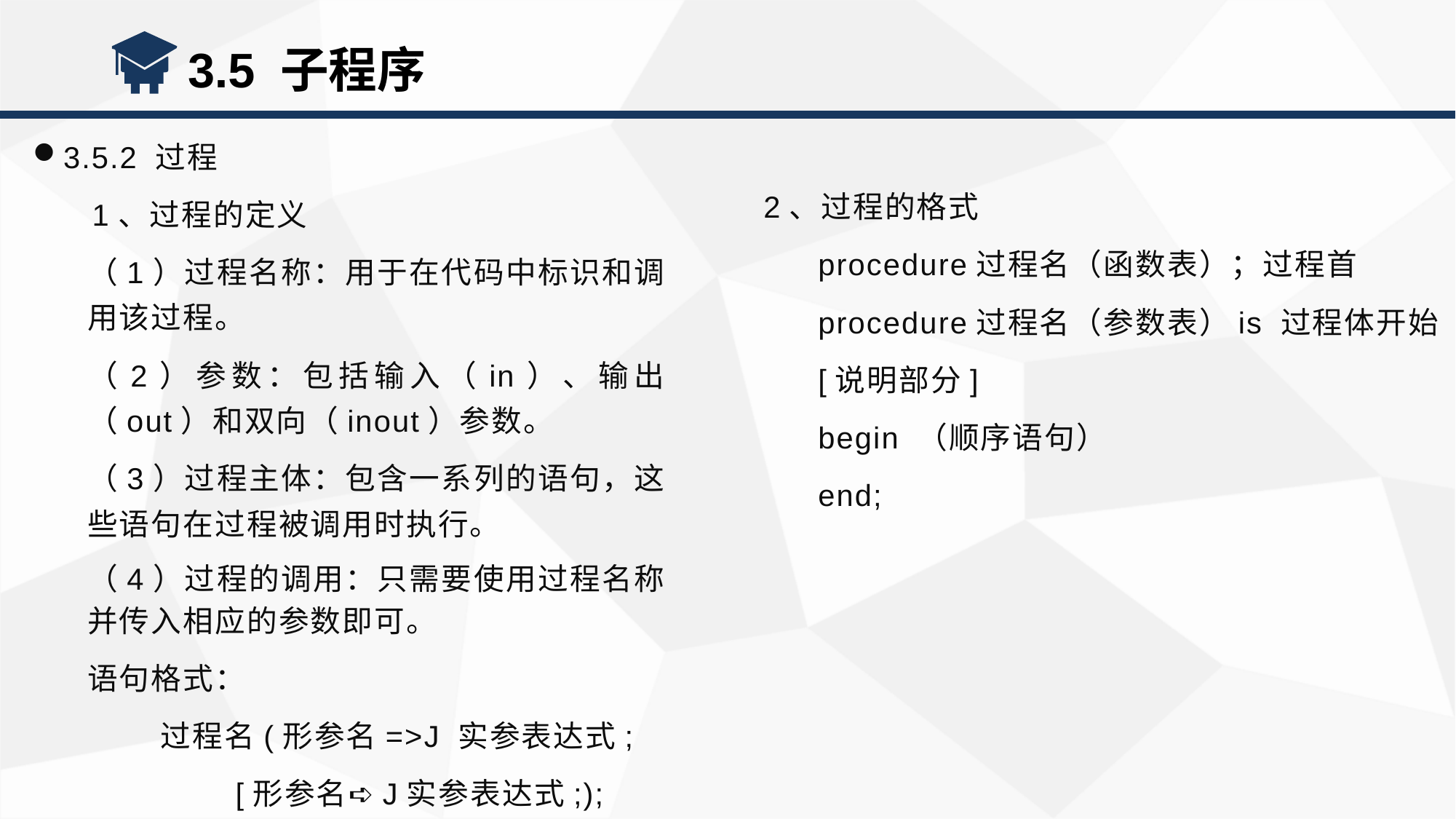

3.5 子程序

3.5.2 过程
      1、过程的定义
（1）过程名称：用于在代码中标识和调用该过程。
（2）参数：包括输入（in）、输出（out）和双向（inout）参数。
（3）过程主体：包含一系列的语句，这些语句在过程被调用时执行。
（4）过程的调用：只需要使用过程名称并传入相应的参数即可。
语句格式：
        过程名(形参名=>J 实参表达式;
               [形参名➪J实参表达式;);
2、过程的格式
procedure过程名（函数表）；过程首
procedure过程名（参数表）is 过程体开始
[说明部分]
begin （顺序语句）
end;